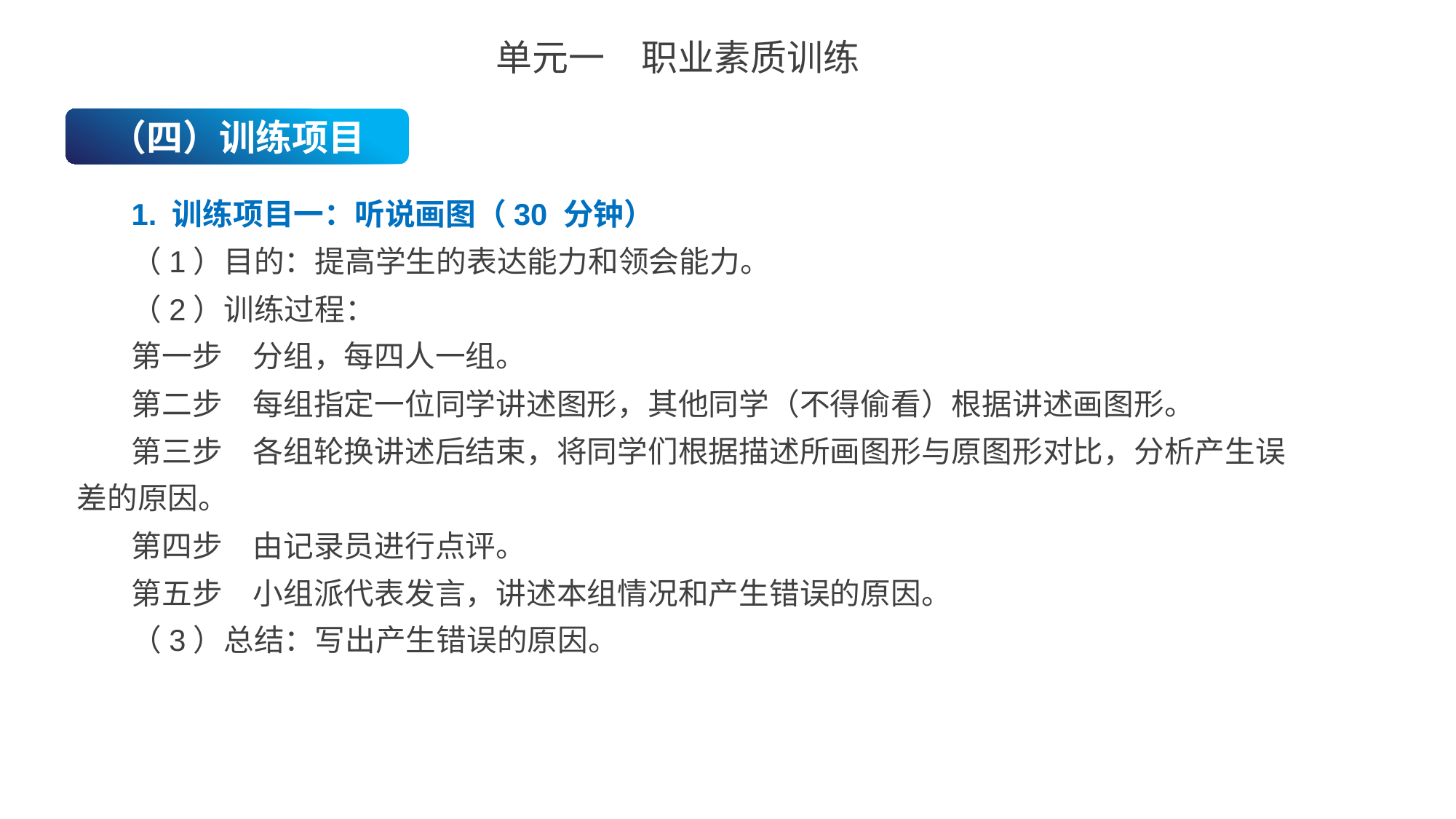

单元一　职业素质训练
（四）训练项目
1. 训练项目一：听说画图（30 分钟）
（1）目的：提高学生的表达能力和领会能力。
（2）训练过程：
第一步　分组，每四人一组。
第二步　每组指定一位同学讲述图形，其他同学（不得偷看）根据讲述画图形。
第三步　各组轮换讲述后结束，将同学们根据描述所画图形与原图形对比，分析产生误差的原因。
第四步　由记录员进行点评。
第五步　小组派代表发言，讲述本组情况和产生错误的原因。
（3）总结：写出产生错误的原因。